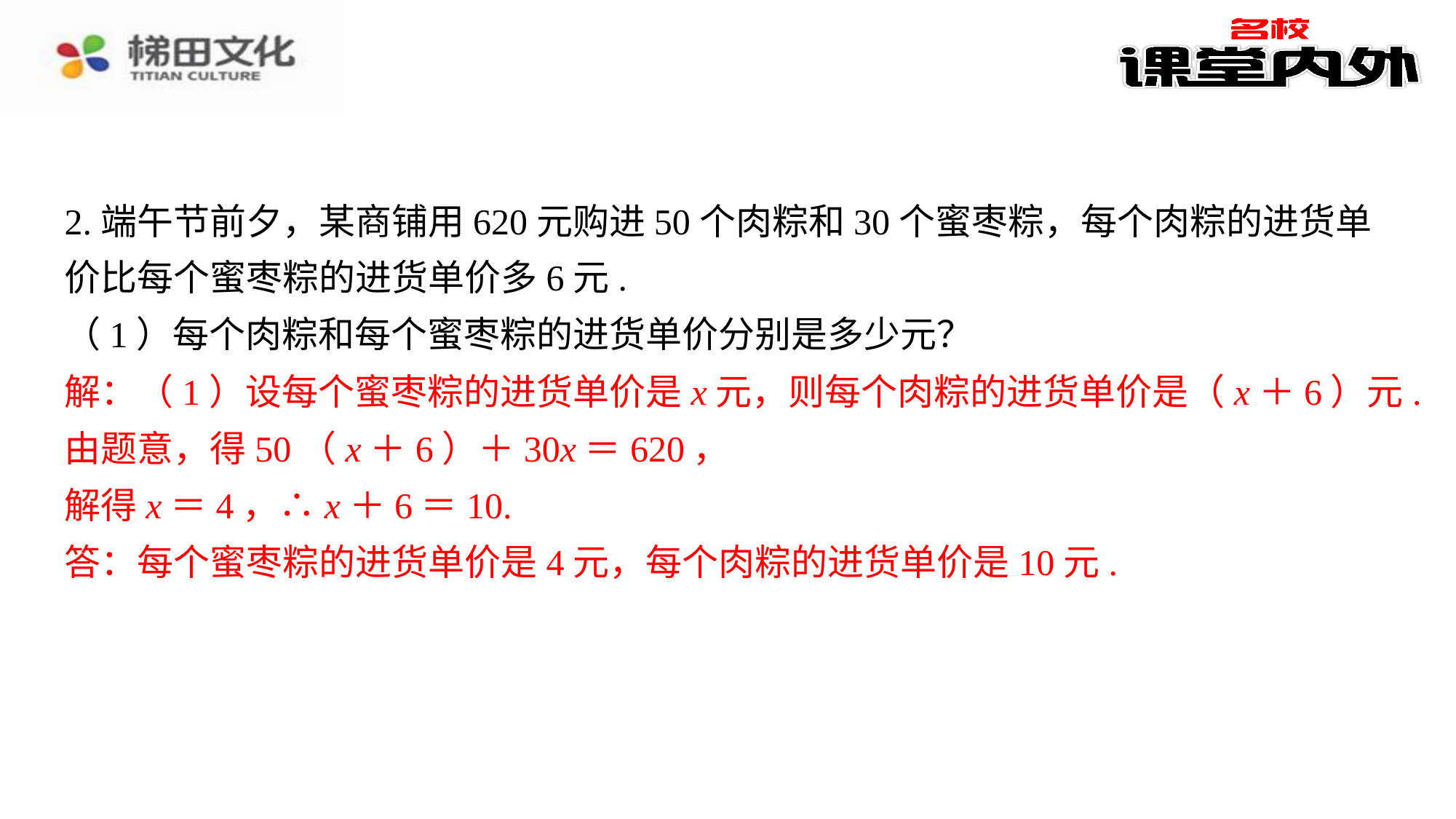

2.端午节前夕，某商铺用620元购进50个肉粽和30个蜜枣粽，每个肉粽的进货单价比每个蜜枣粽的进货单价多6元.
（1）每个肉粽和每个蜜枣粽的进货单价分别是多少元？
解：（1）设每个蜜枣粽的进货单价是x元，则每个肉粽的进货单价是（x＋6）元.⁠
由题意，得50（x＋6）＋30x＝620，⁠
解得x＝4，∴x＋6＝10.⁠
答：每个蜜枣粽的进货单价是4元，每个肉粽的进货单价是10元.⁠
解：（1）设每个蜜枣粽的进货单价是x元，则每个肉粽的进货单价是（x＋6）元.
由题意，得50（x＋6）＋30x＝620，
解得x＝4，∴x＋6＝10.
答：每个蜜枣粽的进货单价是4元，每个肉粽的进货单价是10元.